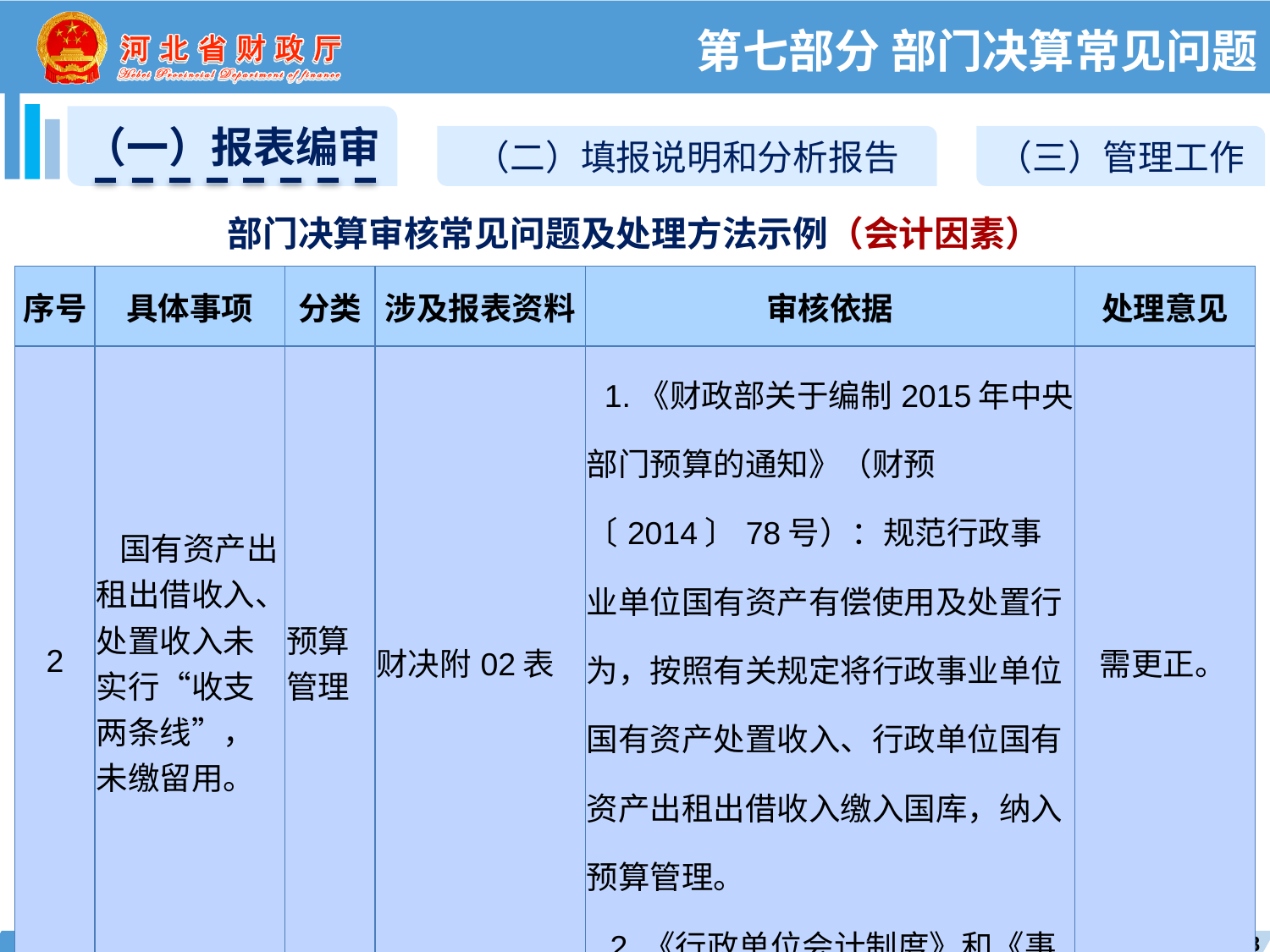

第七部分 部门决算常见问题
（一）报表编审
（二）填报说明和分析报告
（三）管理工作
部门决算审核常见问题及处理方法示例（会计因素）
| 序号 | 具体事项 | 分类 | 涉及报表资料 | 审核依据 | 处理意见 |
| --- | --- | --- | --- | --- | --- |
| 2 | 国有资产出租出借收入、处置收入未实行“收支两条线”，未缴留用。 | 预算管理 | 财决附02表 | 1.《财政部关于编制2015年中央部门预算的通知》（财预〔2014〕78号）：规范行政事业单位国有资产有偿使用及处置行为，按照有关规定将行政事业单位国有资产处置收入、行政单位国有资产出租出借收入缴入国库，纳入预算管理。 2.《行政单位会计制度》和《事业单位会计制度》关于收入及应缴国库款的规定。 | 需更正。 |
148